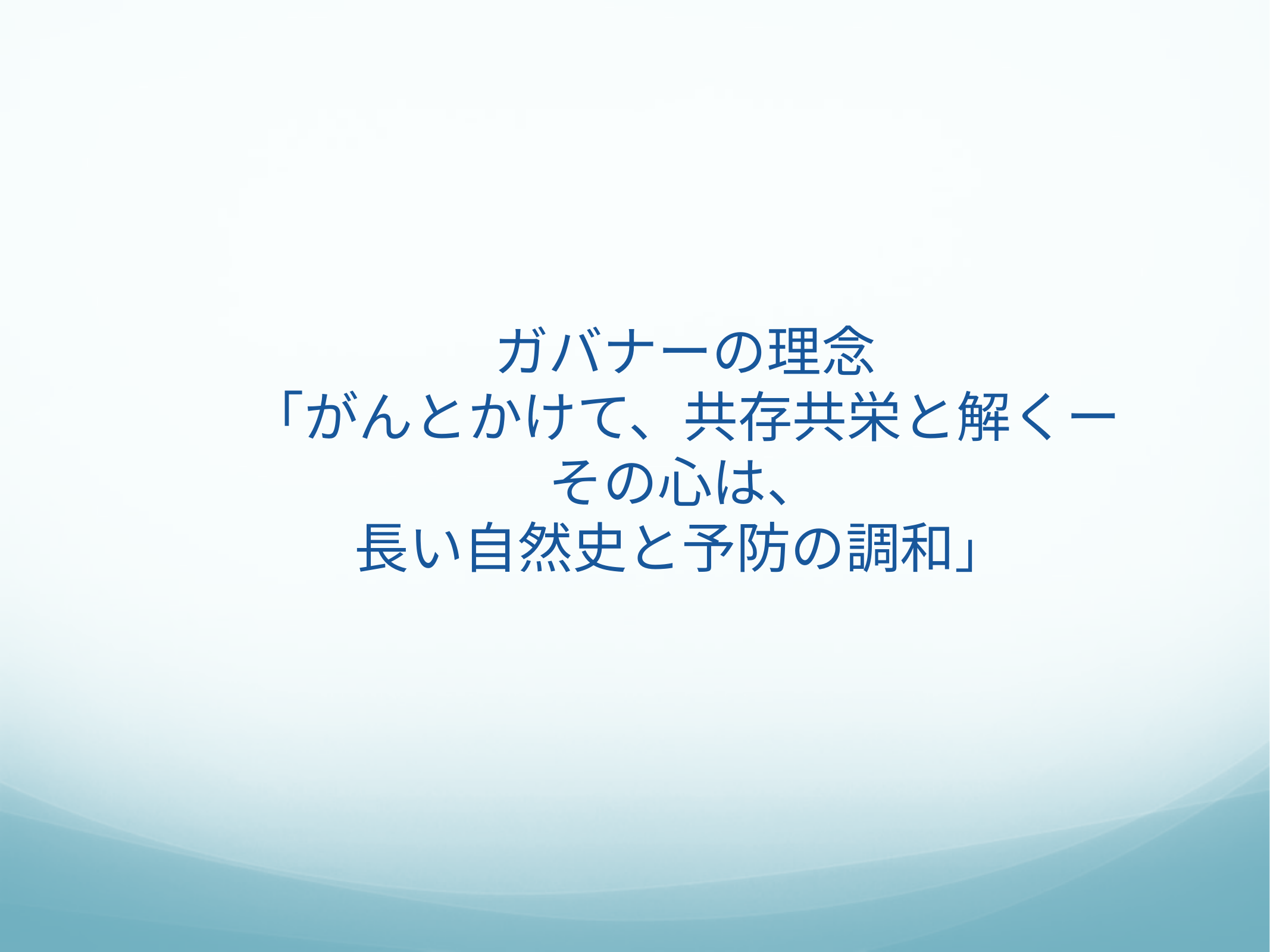

# ガバナーの理念 「がんとかけて、共存共栄と解くー その心は、 長い自然史と予防の調和」